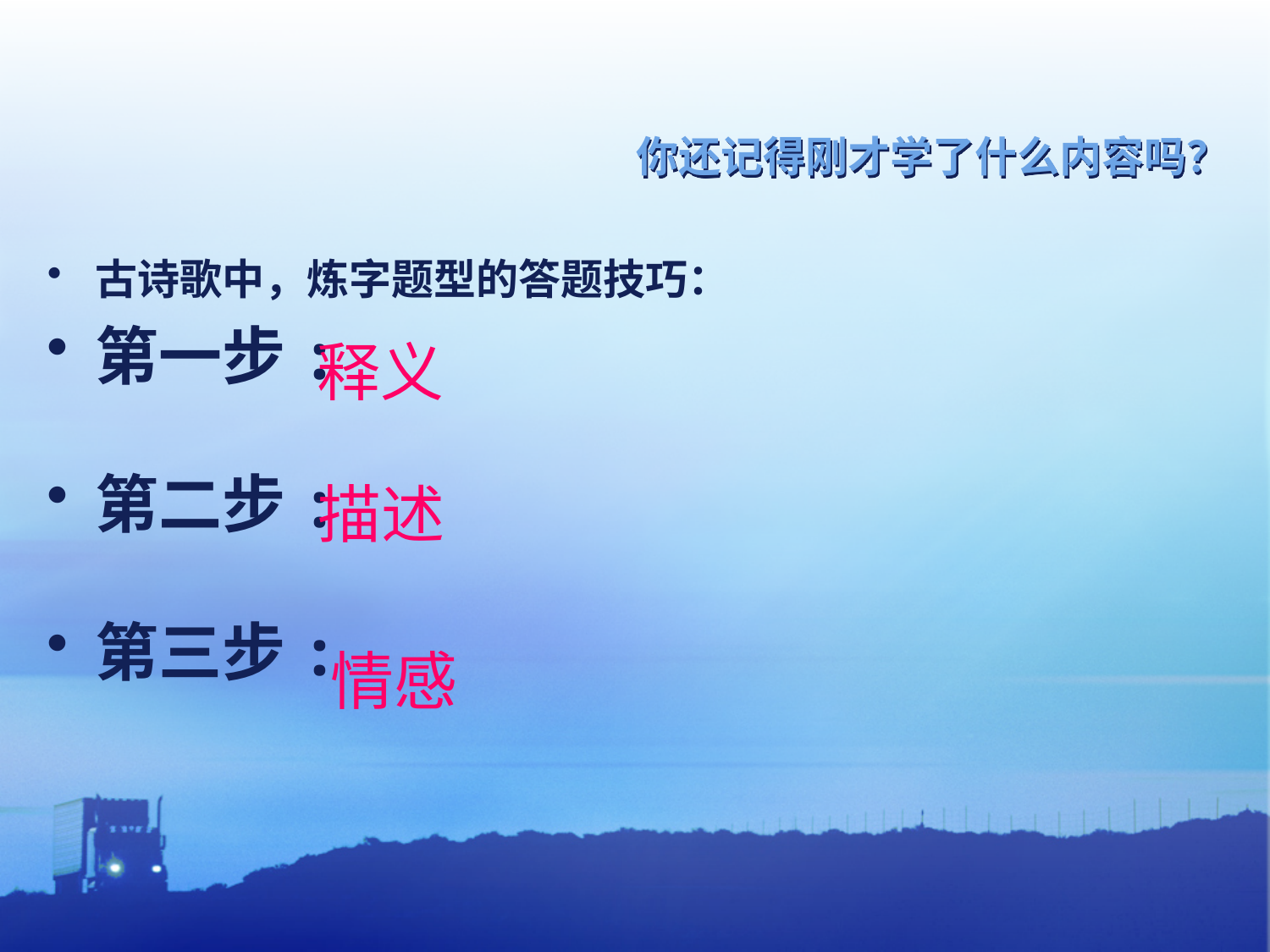

# 你还记得刚才学了什么内容吗？
古诗歌中，炼字题型的答题技巧：
第一步:

第二步:

第三步:

释义

描述

情感